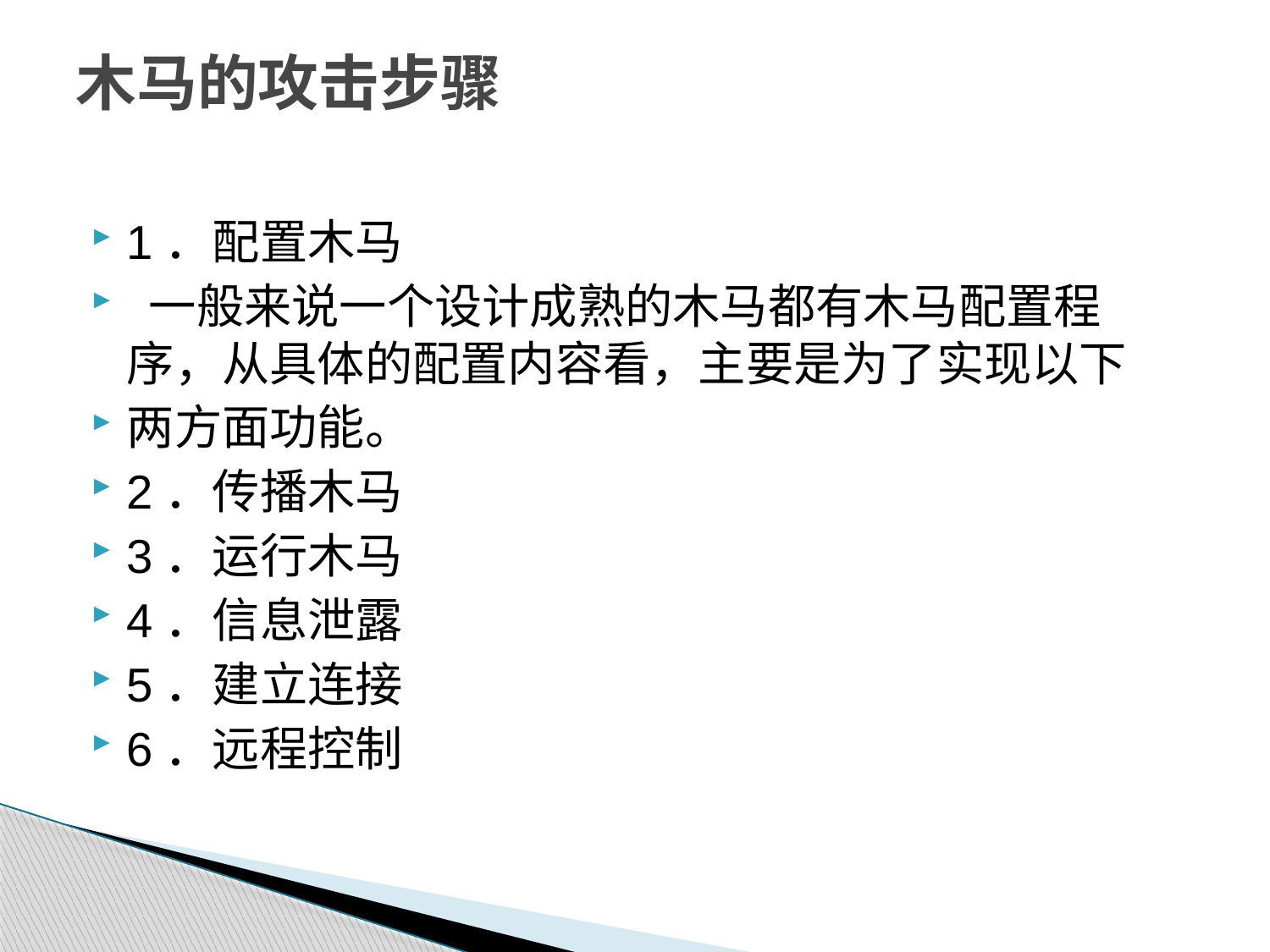

# 木马的攻击步骤
1．配置木马
 一般来说一个设计成熟的木马都有木马配置程序，从具体的配置内容看，主要是为了实现以下
两方面功能。
2．传播木马
3．运行木马
4．信息泄露
5．建立连接
6．远程控制